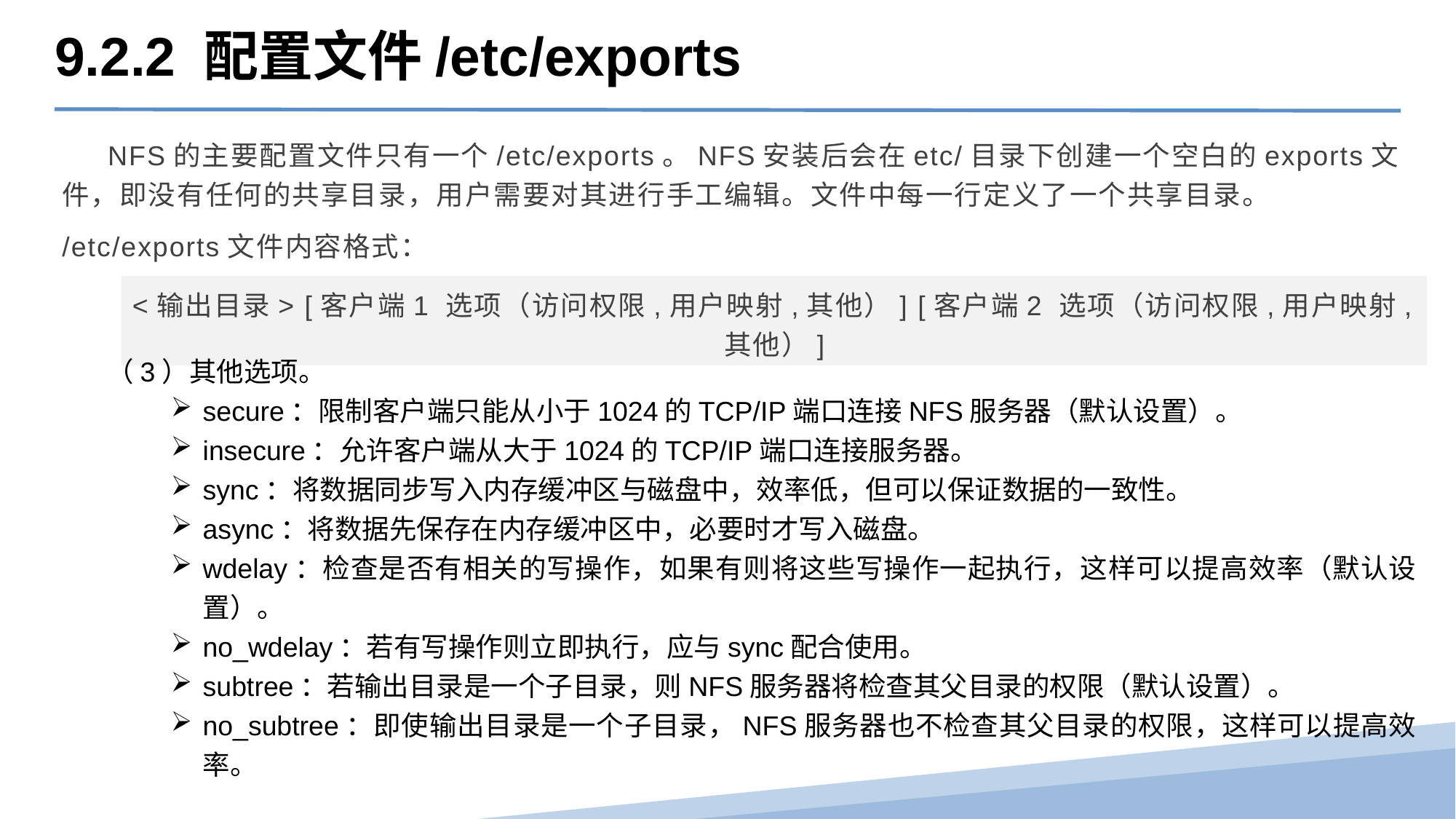

9.2.2 配置文件/etc/exports
     NFS的主要配置文件只有一个/etc/exports。NFS安装后会在etc/目录下创建一个空白的exports文件，即没有任何的共享目录，用户需要对其进行手工编辑。文件中每一行定义了一个共享目录。
/etc/exports文件内容格式：

<输出目录> [客户端1 选项（访问权限,用户映射,其他）] [客户端2 选项（访问权限,用户映射,其他）]
（3）其他选项。
secure：限制客户端只能从小于1024的TCP/IP端口连接NFS服务器（默认设置）。
insecure：允许客户端从大于1024的TCP/IP端口连接服务器。
sync：将数据同步写入内存缓冲区与磁盘中，效率低，但可以保证数据的一致性。
async：将数据先保存在内存缓冲区中，必要时才写入磁盘。
wdelay：检查是否有相关的写操作，如果有则将这些写操作一起执行，这样可以提高效率（默认设置）。
no_wdelay：若有写操作则立即执行，应与sync配合使用。
subtree：若输出目录是一个子目录，则NFS服务器将检查其父目录的权限（默认设置）。
no_subtree：即使输出目录是一个子目录，NFS服务器也不检查其父目录的权限，这样可以提高效率。